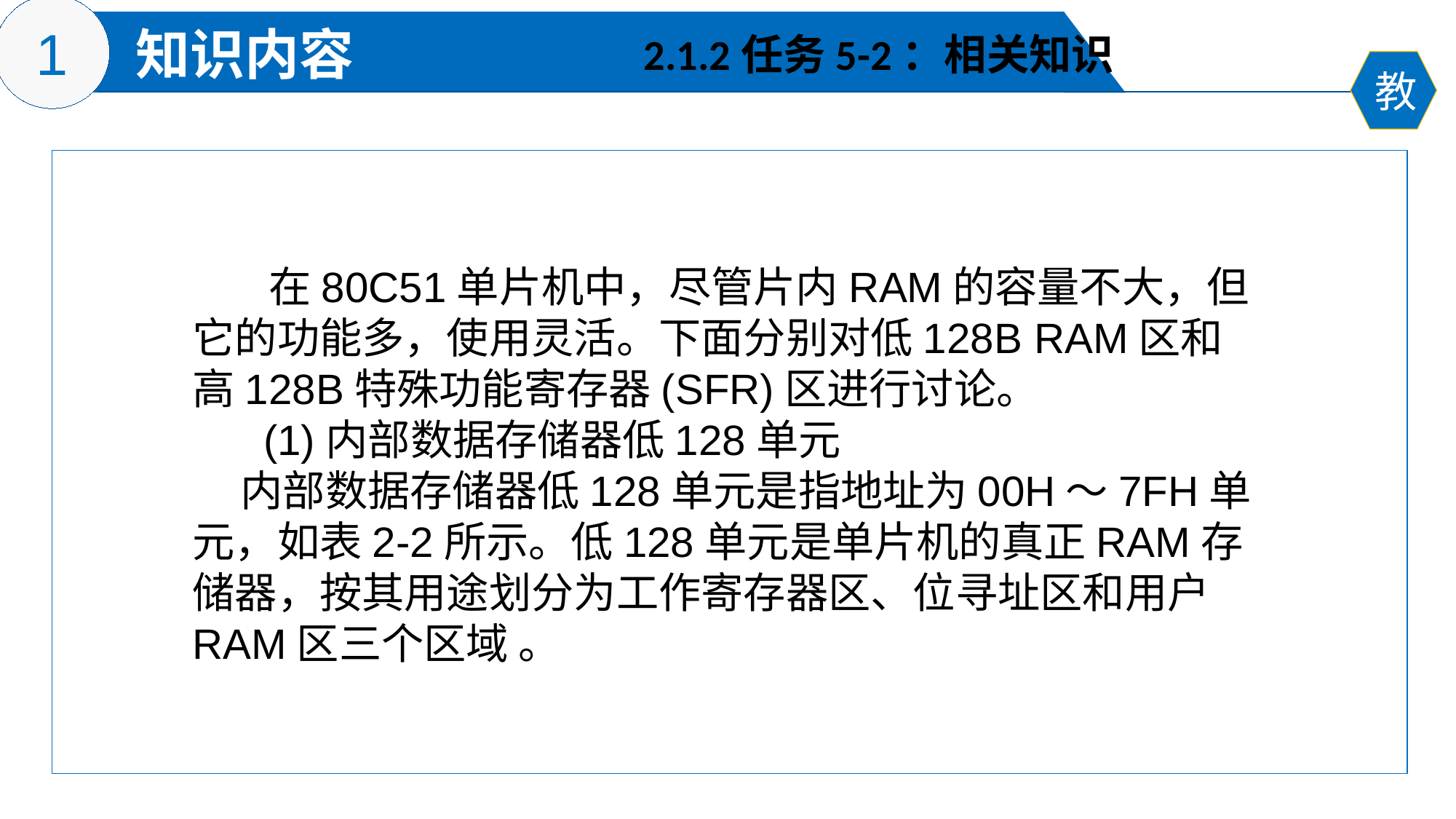

2.1.2任务5-2：相关知识

       在80C51单片机中，尽管片内RAM的容量不大，但它的功能多，使用灵活。下面分别对低128B RAM区和高128B特殊功能寄存器(SFR)区进行讨论。
      (1)内部数据存储器低128单元
    内部数据存储器低128单元是指地址为00H～7FH单元，如表2-2所示。低128单元是单片机的真正RAM存储器，按其用途划分为工作寄存器区、位寻址区和用户RAM区三个区域 。